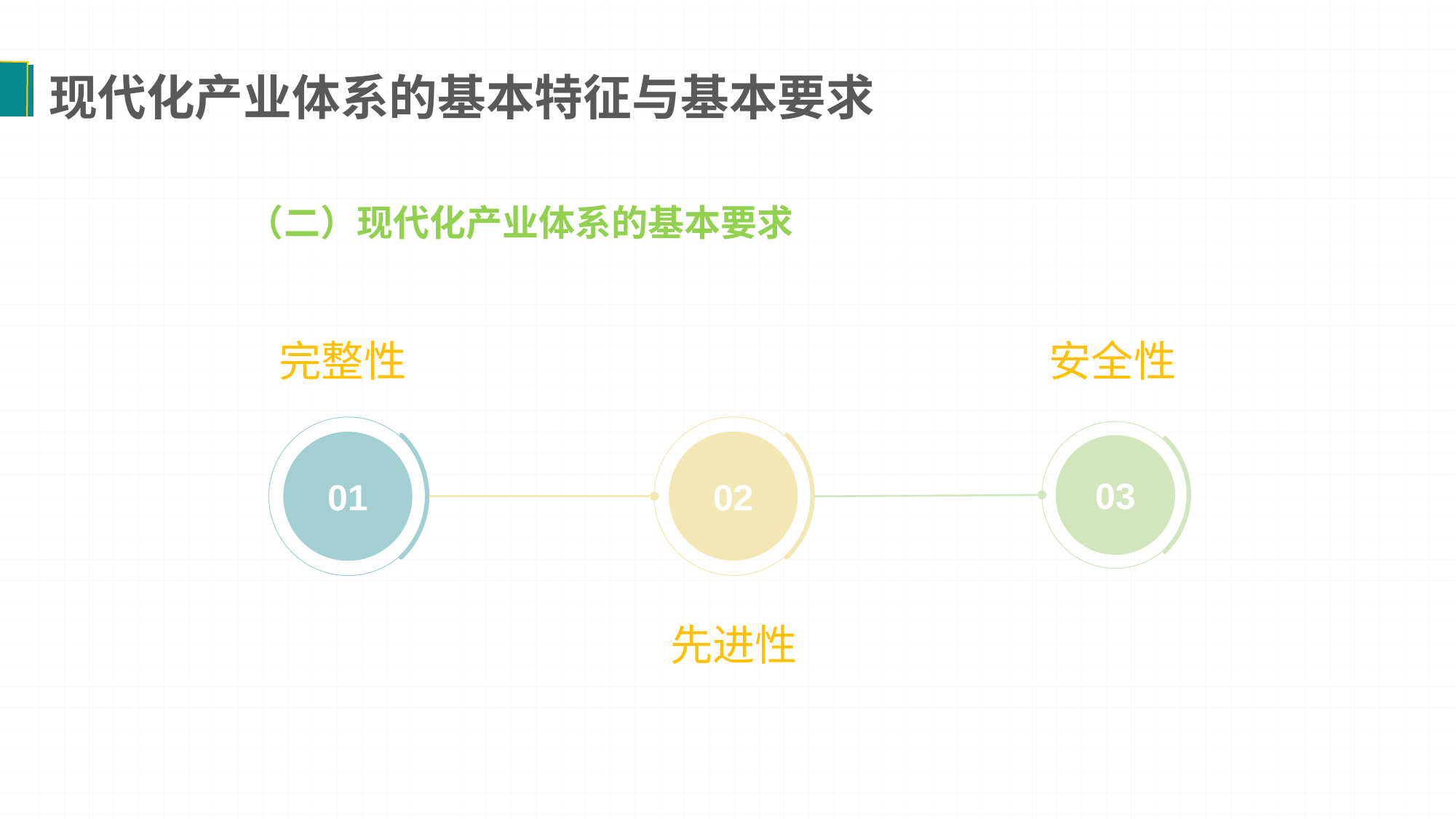

现代化产业体系的基本特征与基本要求

（二）现代化产业体系的基本要求
完整性
安全性

02
01
03
先进性